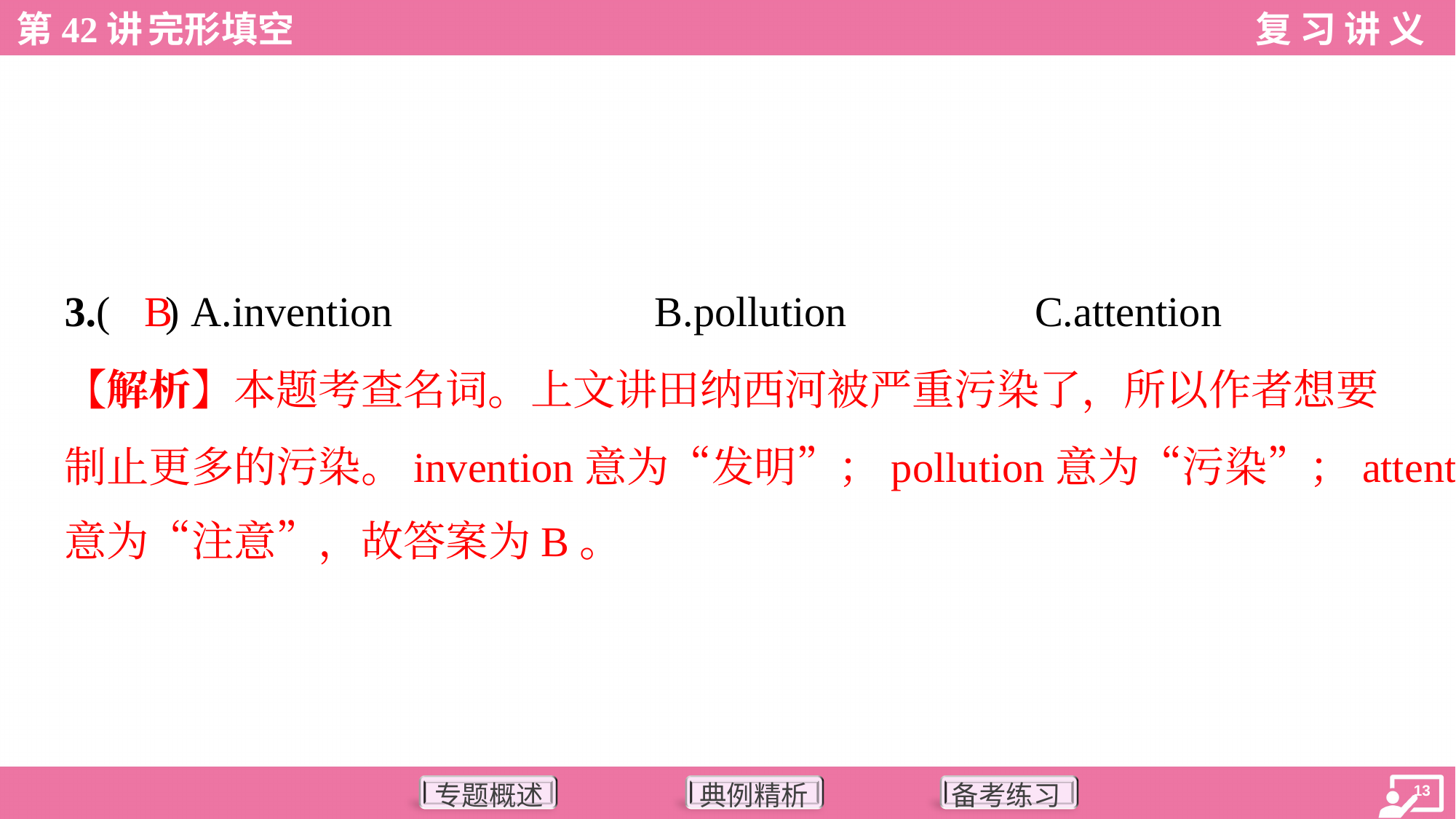

B
3.(     ) A.invention	B.pollution	C.attention
【解析】本题考查名词。上文讲田纳西河被严重污染了，所以作者想要
制止更多的污染。invention意为“发明”；pollution意为“污染”；attention
意为“注意”，故答案为B。